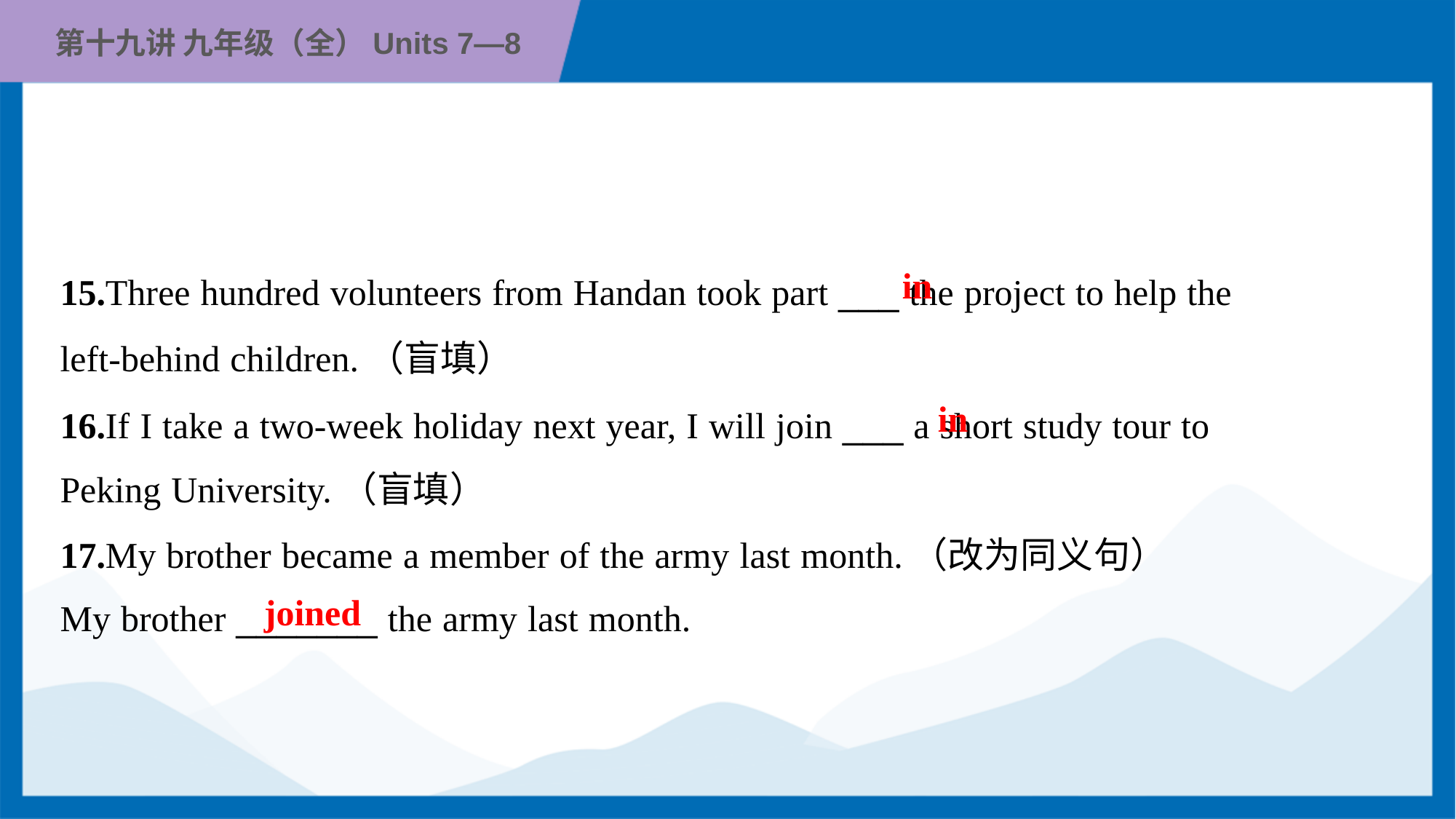

in
15.Three hundred volunteers from Handan took part ___ the project to help the
left-behind children.（盲填）
16.If I take a two-week holiday next year, I will join ___ a short study tour to
Peking University.（盲填）
in
17.My brother became a member of the army last month.（改为同义句）
My brother _______ the army last month.
joined